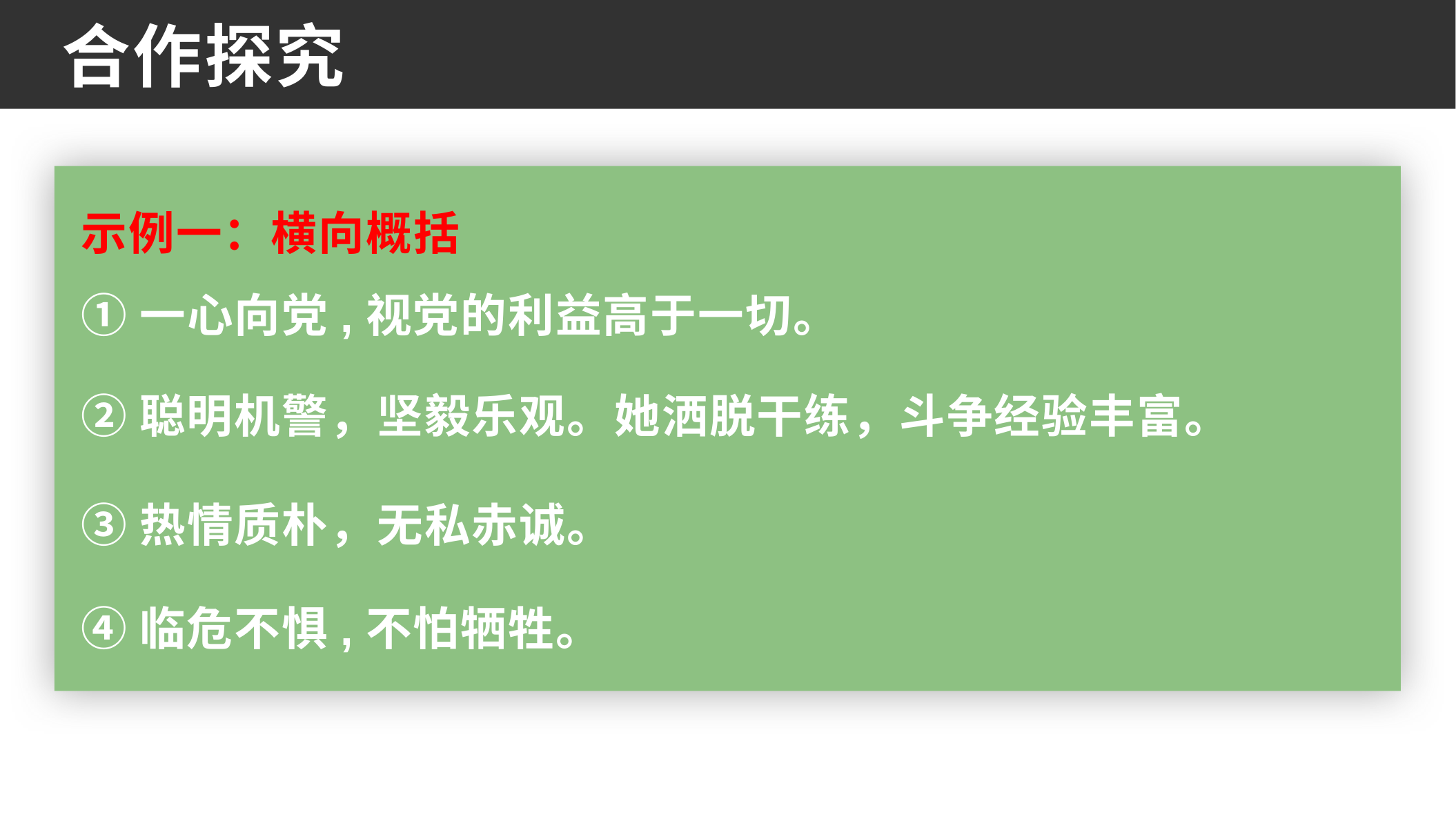

合作探究

示例一：横向概括
①一心向党,视党的利益高于一切。
②聪明机警，坚毅乐观。她洒脱干练，斗争经验丰富。
③热情质朴，无私赤诚。
④临危不惧,不怕牺牲。